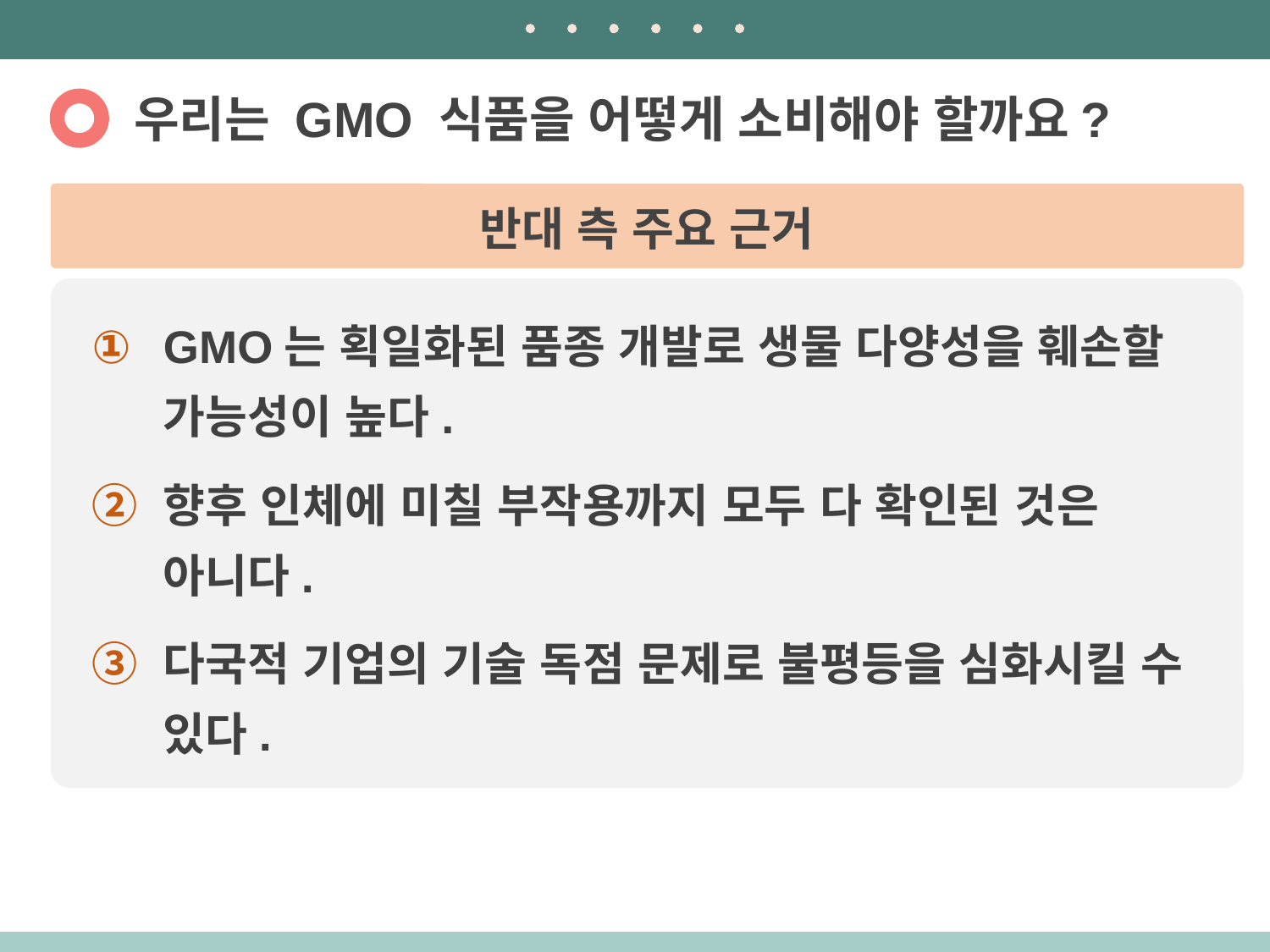

우리는 GMO 식품을 어떻게 소비해야 할까요?

반대 측 주요 근거

GMO는 획일화된 품종 개발로 생물 다양성을 훼손할 가능성이 높다.
향후 인체에 미칠 부작용까지 모두 다 확인된 것은 아니다.
다국적 기업의 기술 독점 문제로 불평등을 심화시킬 수 있다.